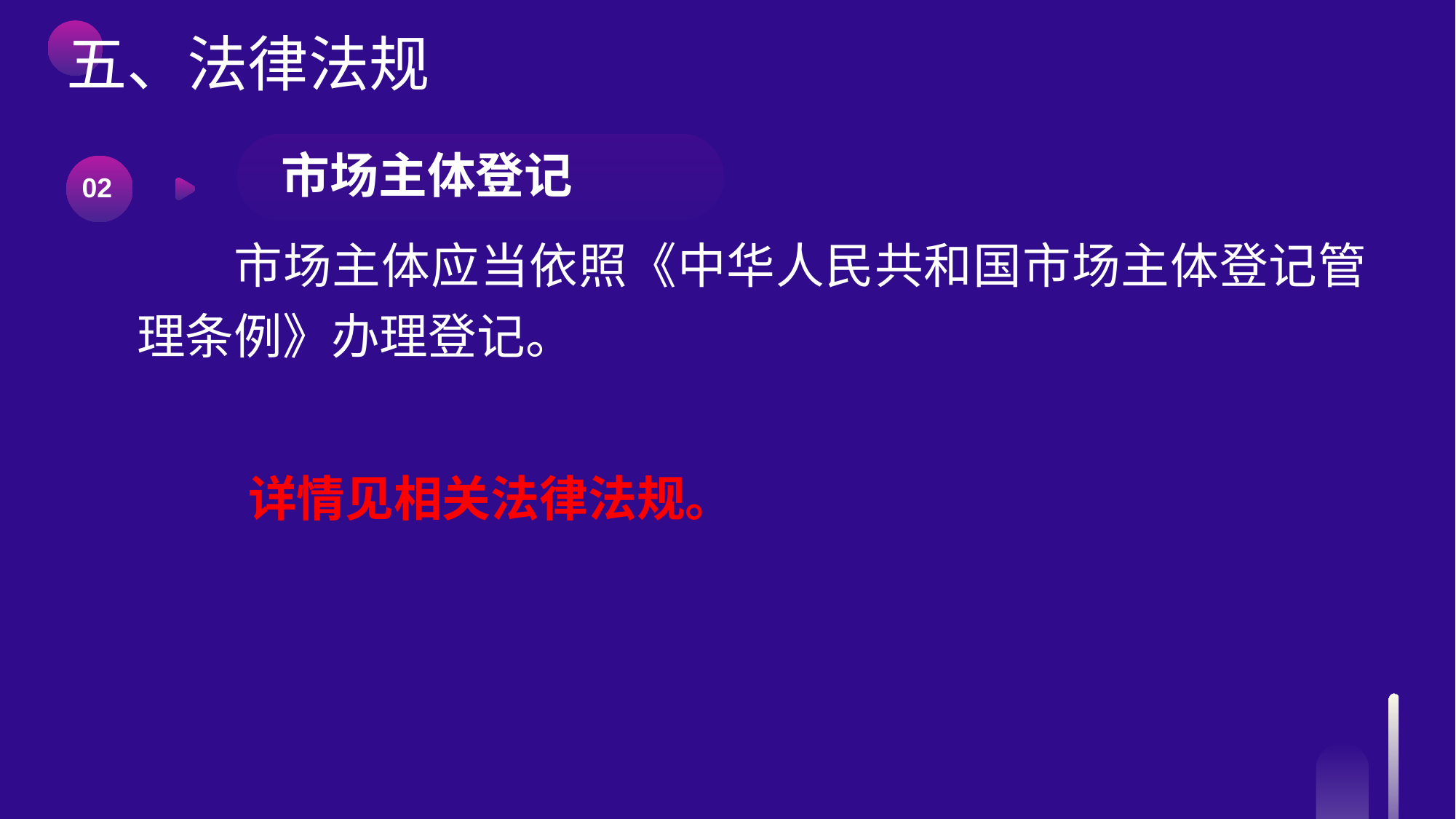

五、法律法规

市场主体登记

02

市场主体应当依照《中华人民共和国市场主体登记管理条例》办理登记。
详情见相关法律法规。